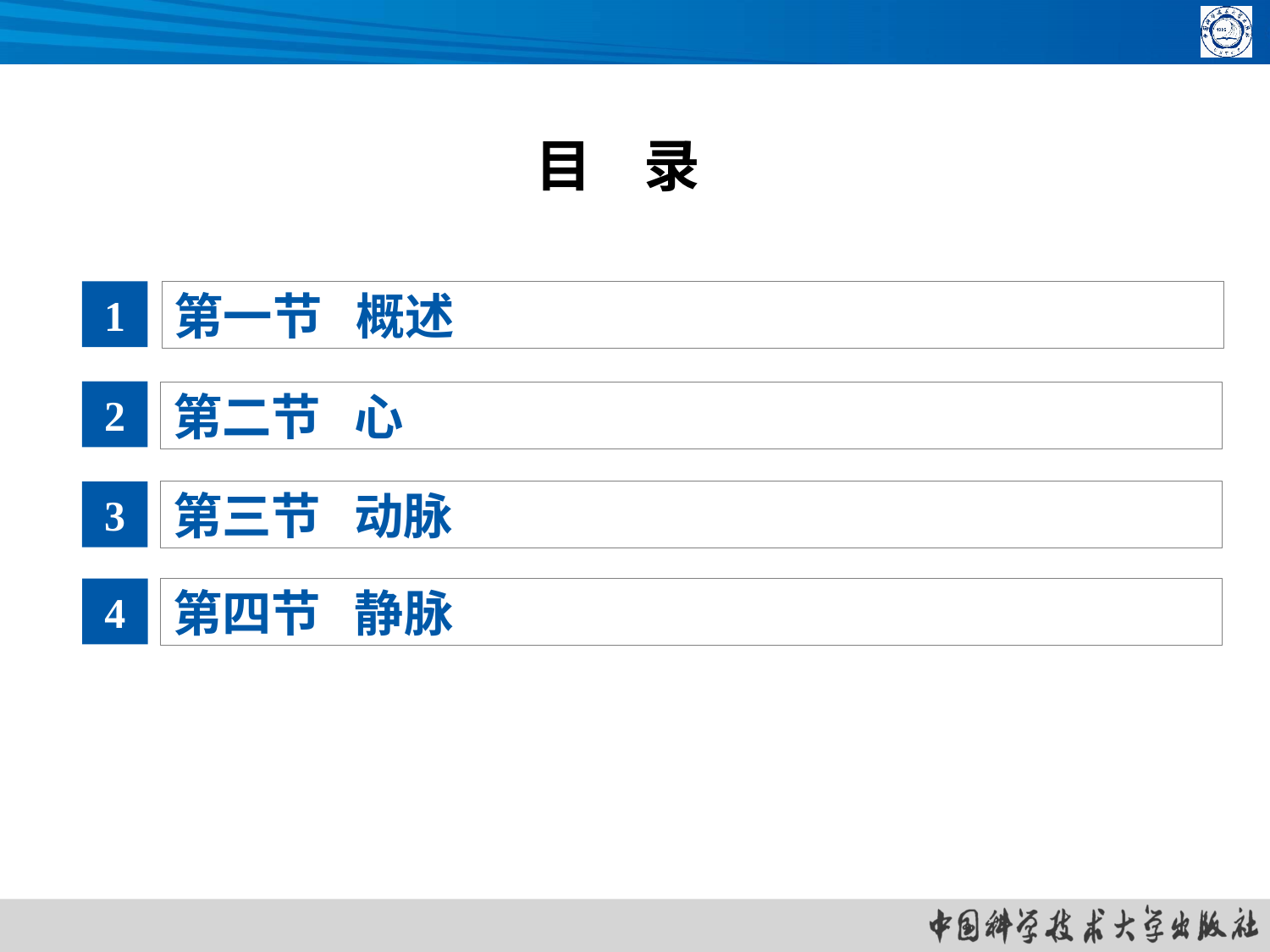

# 目    录
1
第一节   概述
2
第二节   心
3
第三节   动脉
4
第四节   静脉